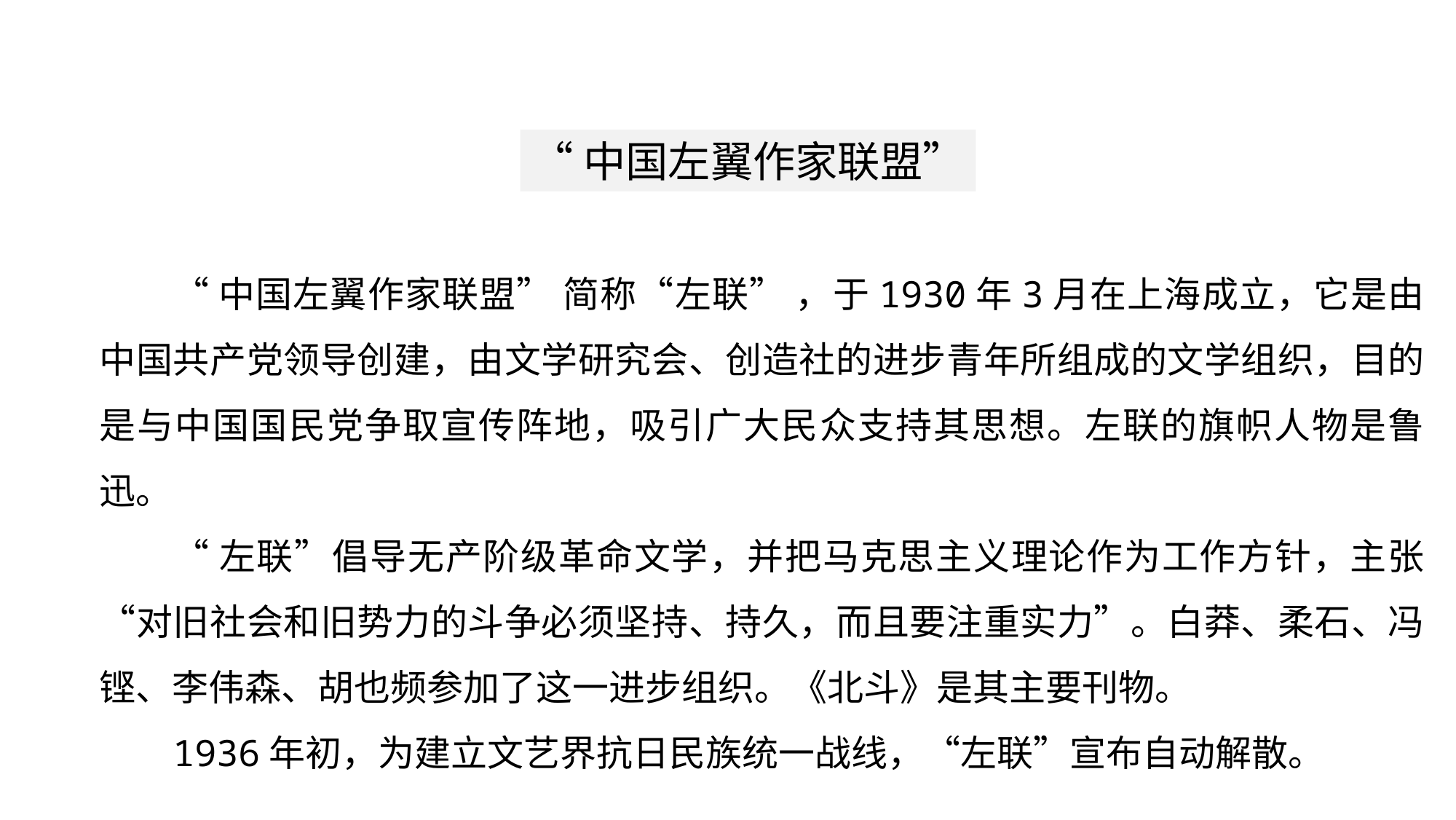

自我研习
“中国左翼作家联盟”
“中国左翼作家联盟” 简称“左联” ，于1930年3月在上海成立，它是由中国共产党领导创建，由文学研究会、创造社的进步青年所组成的文学组织，目的是与中国国民党争取宣传阵地，吸引广大民众支持其思想。左联的旗帜人物是鲁迅。
“左联”倡导无产阶级革命文学，并把马克思主义理论作为工作方针，主张“对旧社会和旧势力的斗争必须坚持、持久，而且要注重实力”。白莽、柔石、冯铿、李伟森、胡也频参加了这一进步组织。《北斗》是其主要刊物。
1936年初，为建立文艺界抗日民族统一战线，“左联”宣布自动解散。